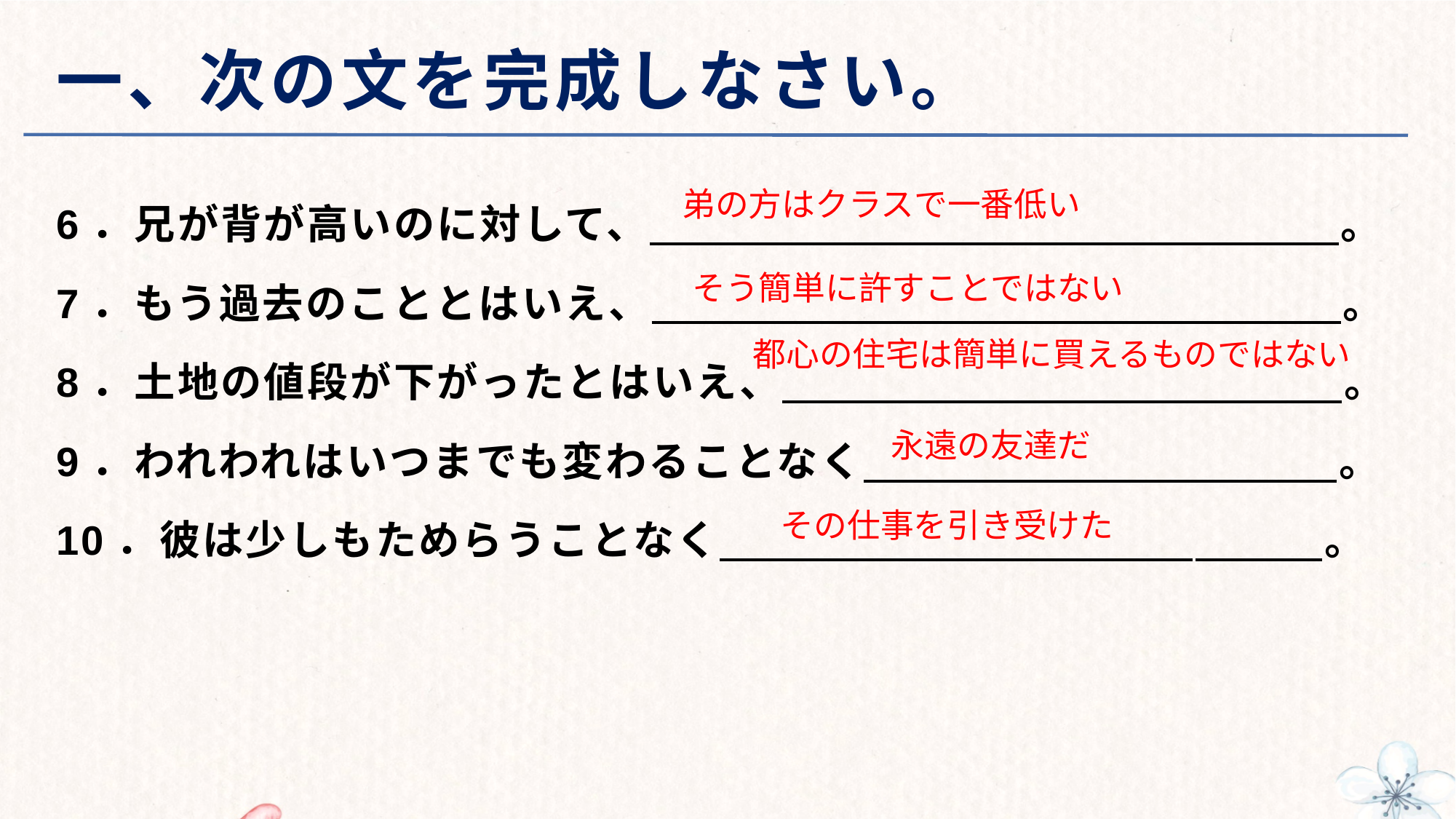

# 一、次の文を完成しなさい。
6．兄が背が高いのに対して、　　　　　　　　　　　　　　　　。
7．もう過去のこととはいえ、　　　　　　　　　　　　　　　　。
8．土地の値段が下がったとはいえ、　　　　　　　　　　　　　。
9．われわれはいつまでも変わることなく　　　　　　　　　　　。
10．彼は少しもためらうことなく　　　　　　　　　　　　　　。
 弟の方はクラスで一番低い
 そう簡単に許すことではない
 都心の住宅は簡単に買えるものではない
 永遠の友達だ
 その仕事を引き受けた